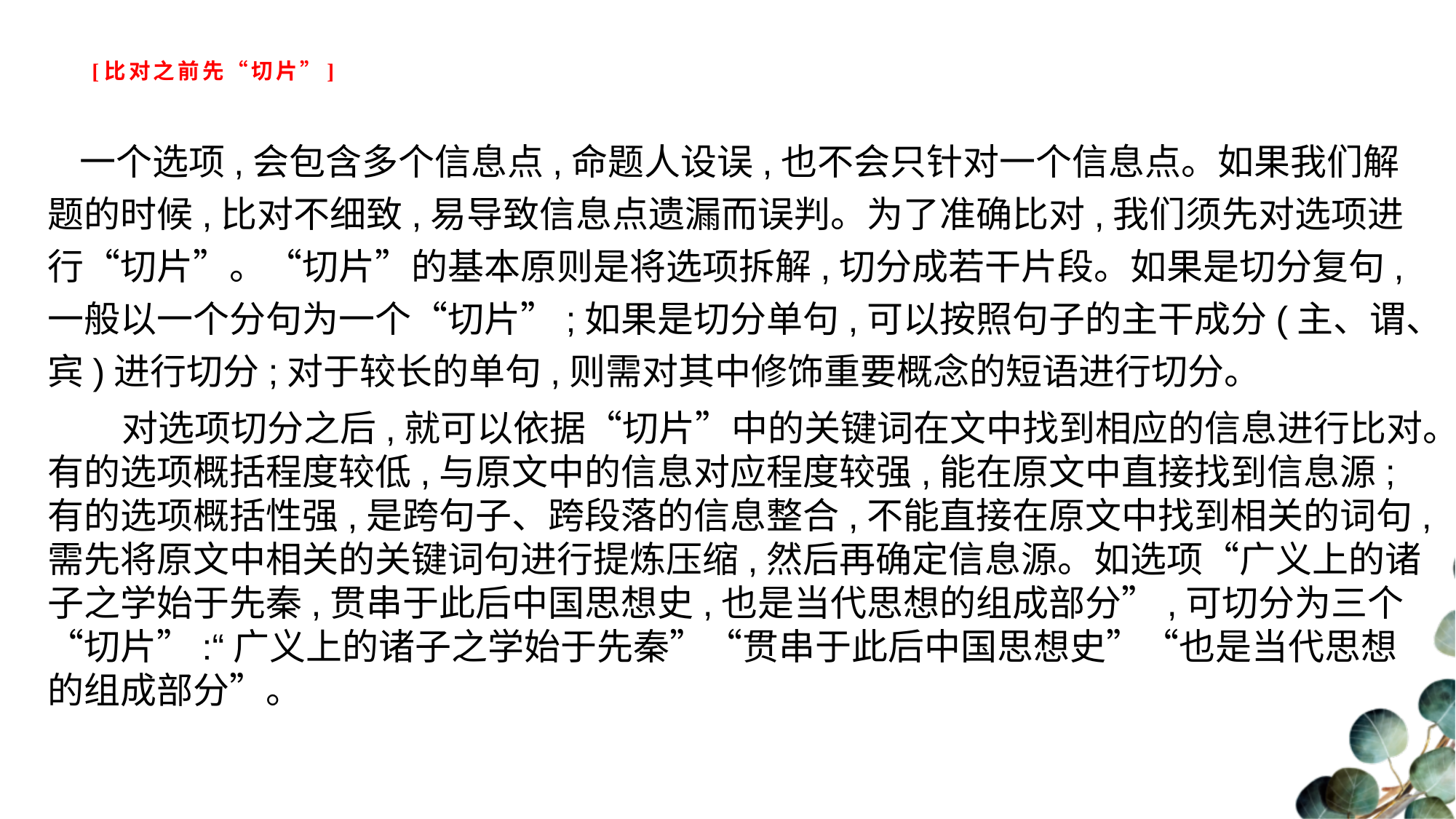

# [比对之前先“切片”]
一个选项,会包含多个信息点,命题人设误,也不会只针对一个信息点。如果我们解题的时候,比对不细致,易导致信息点遗漏而误判。为了准确比对,我们须先对选项进行“切片”。“切片”的基本原则是将选项拆解,切分成若干片段。如果是切分复句,一般以一个分句为一个“切片”;如果是切分单句,可以按照句子的主干成分(主、谓、宾)进行切分;对于较长的单句,则需对其中修饰重要概念的短语进行切分。
        对选项切分之后,就可以依据“切片”中的关键词在文中找到相应的信息进行比对。有的选项概括程度较低,与原文中的信息对应程度较强,能在原文中直接找到信息源;有的选项概括性强,是跨句子、跨段落的信息整合,不能直接在原文中找到相关的词句,需先将原文中相关的关键词句进行提炼压缩,然后再确定信息源。如选项“广义上的诸子之学始于先秦,贯串于此后中国思想史,也是当代思想的组成部分”,可切分为三个“切片”:“广义上的诸子之学始于先秦”“贯串于此后中国思想史”“也是当代思想的组成部分”。